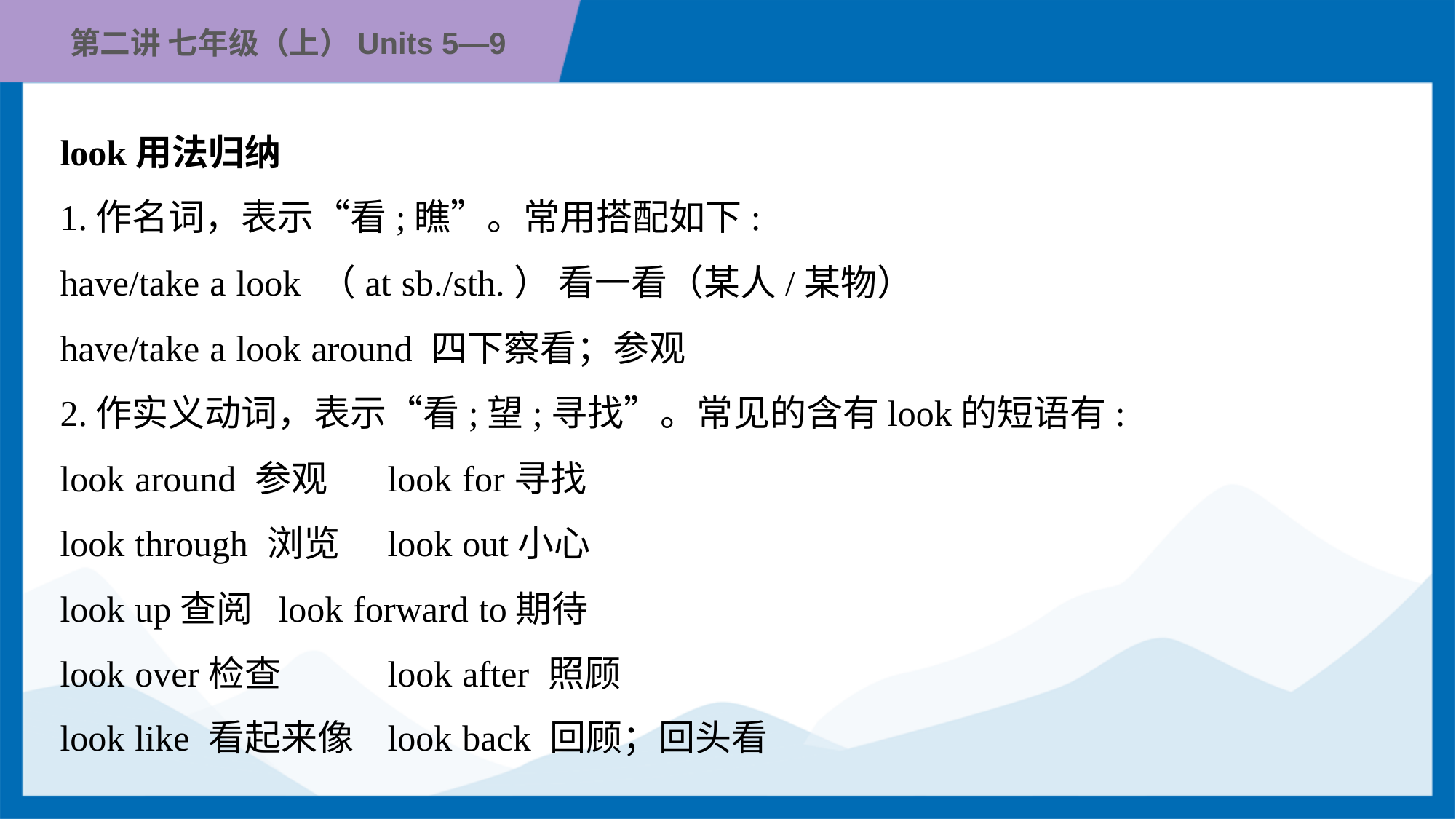

look用法归纳
1.作名词，表示“看;瞧”。常用搭配如下:
have/take a look （at sb./sth.） 看一看（某人/某物）
have/take a look around 四下察看；参观
2.作实义动词，表示“看;望;寻找”。常见的含有look的短语有:
look around 参观	look for寻找
look through 浏览	look out小心
look up查阅	look forward to期待
look over检查	look after 照顾
look like 看起来像	look back 回顾；回头看